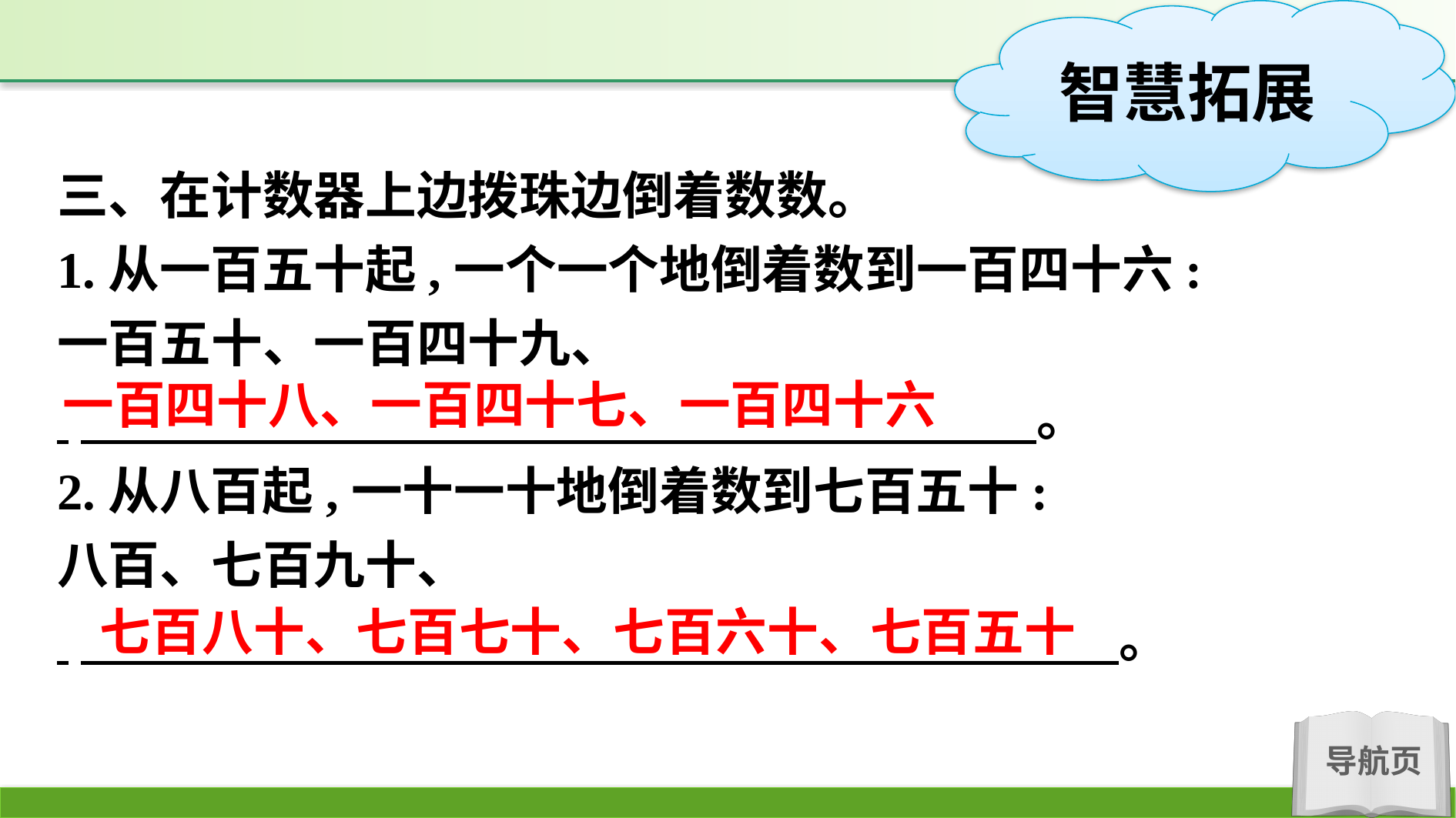

三、在计数器上边拨珠边倒着数数。
1.从一百五十起,一个一个地倒着数到一百四十六:
一百五十、一百四十九、
 　                                                                             。
2.从八百起,一十一十地倒着数到七百五十:
八百、七百九十、
 　                                                                                    。
一百四十八、一百四十七、一百四十六
七百八十、七百七十、七百六十、七百五十